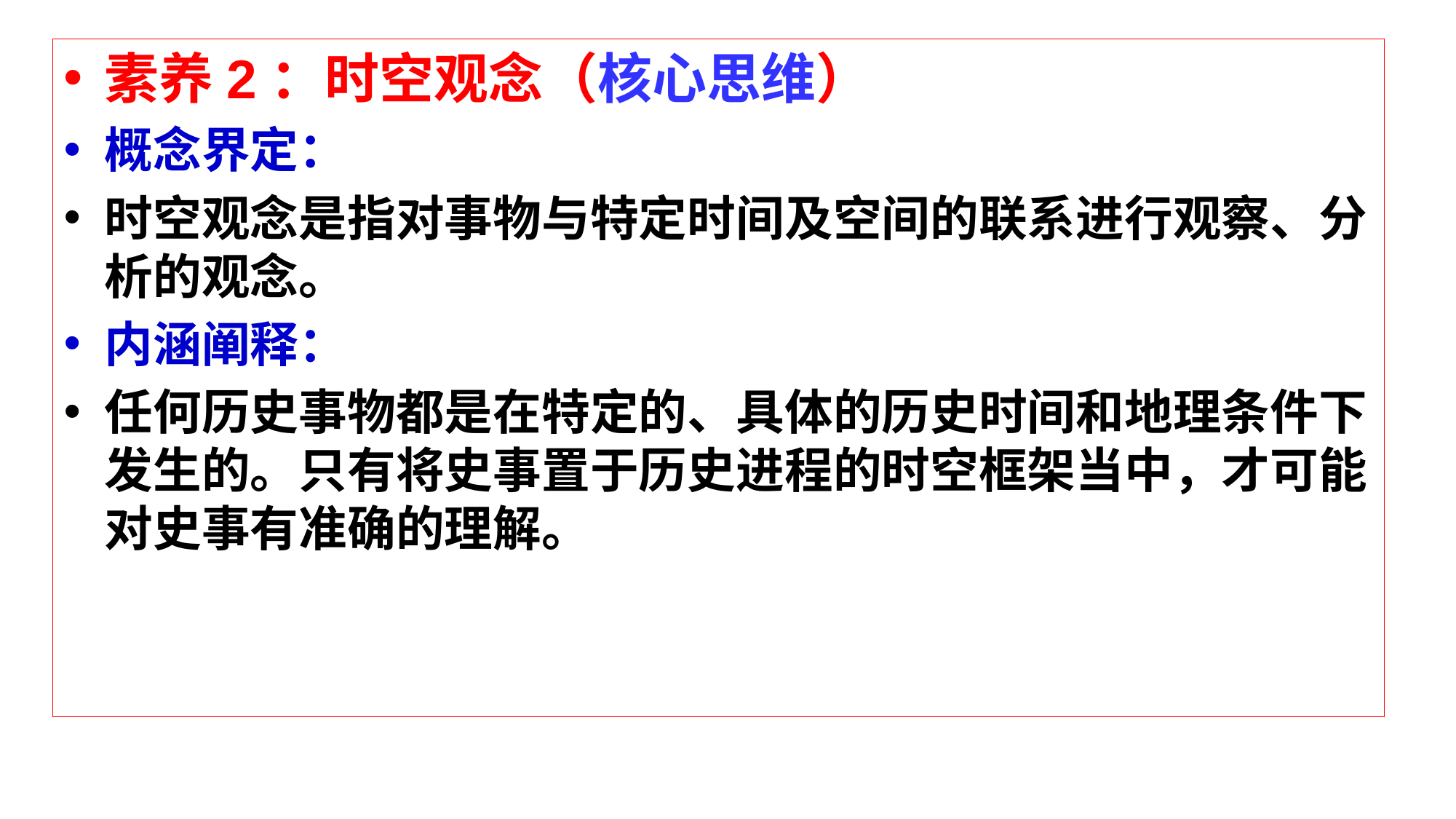

素养2：时空观念（核心思维）
概念界定：
时空观念是指对事物与特定时间及空间的联系进行观察、分析的观念。
内涵阐释：
任何历史事物都是在特定的、具体的历史时间和地理条件下发生的。只有将史事置于历史进程的时空框架当中，才可能对史事有准确的理解。